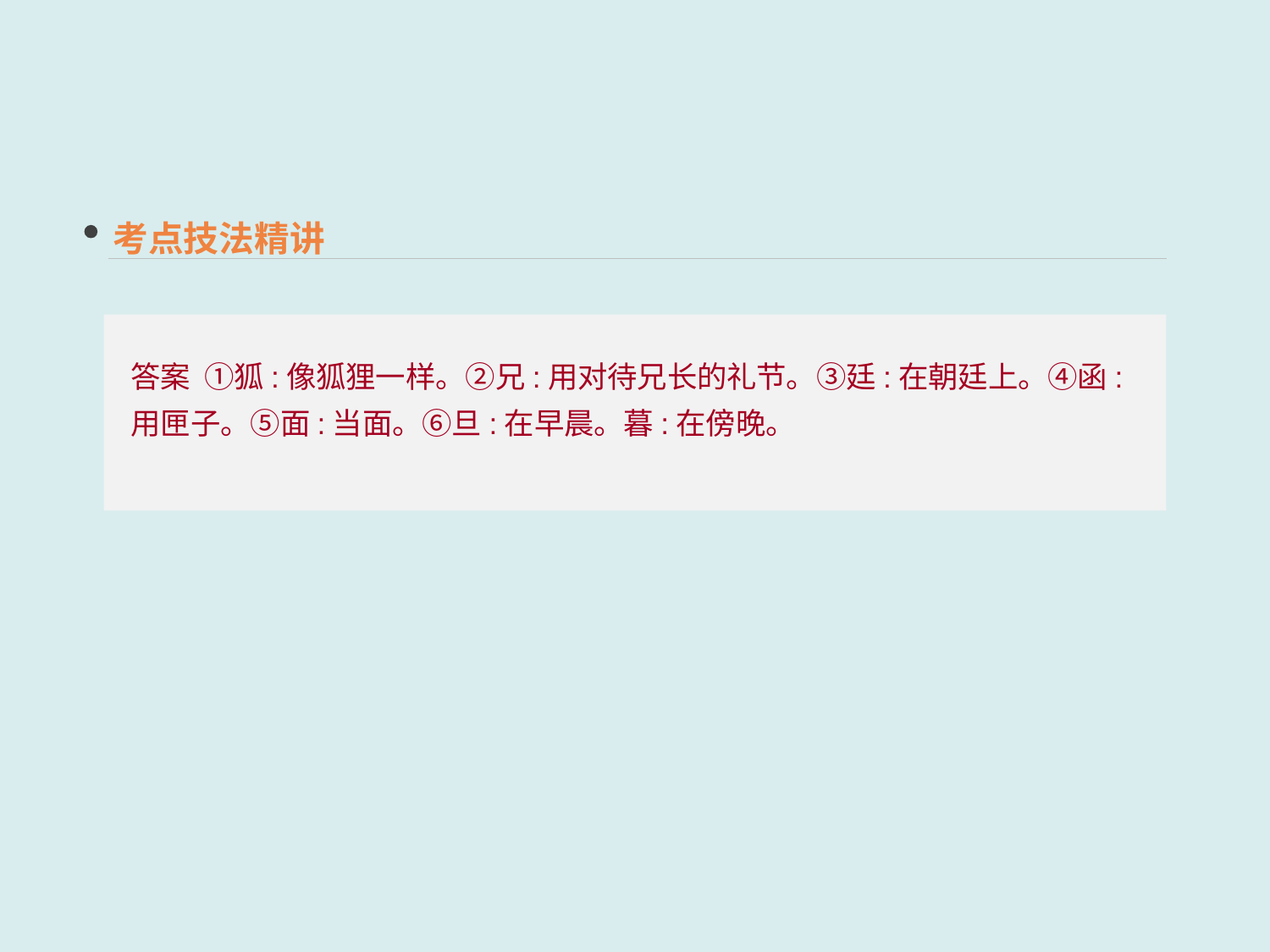

考点技法精讲

答案  ①狐:像狐狸一样。②兄:用对待兄长的礼节。③廷:在朝廷上。④函:用匣子。⑤面:当面。⑥旦:在早晨。暮:在傍晚。